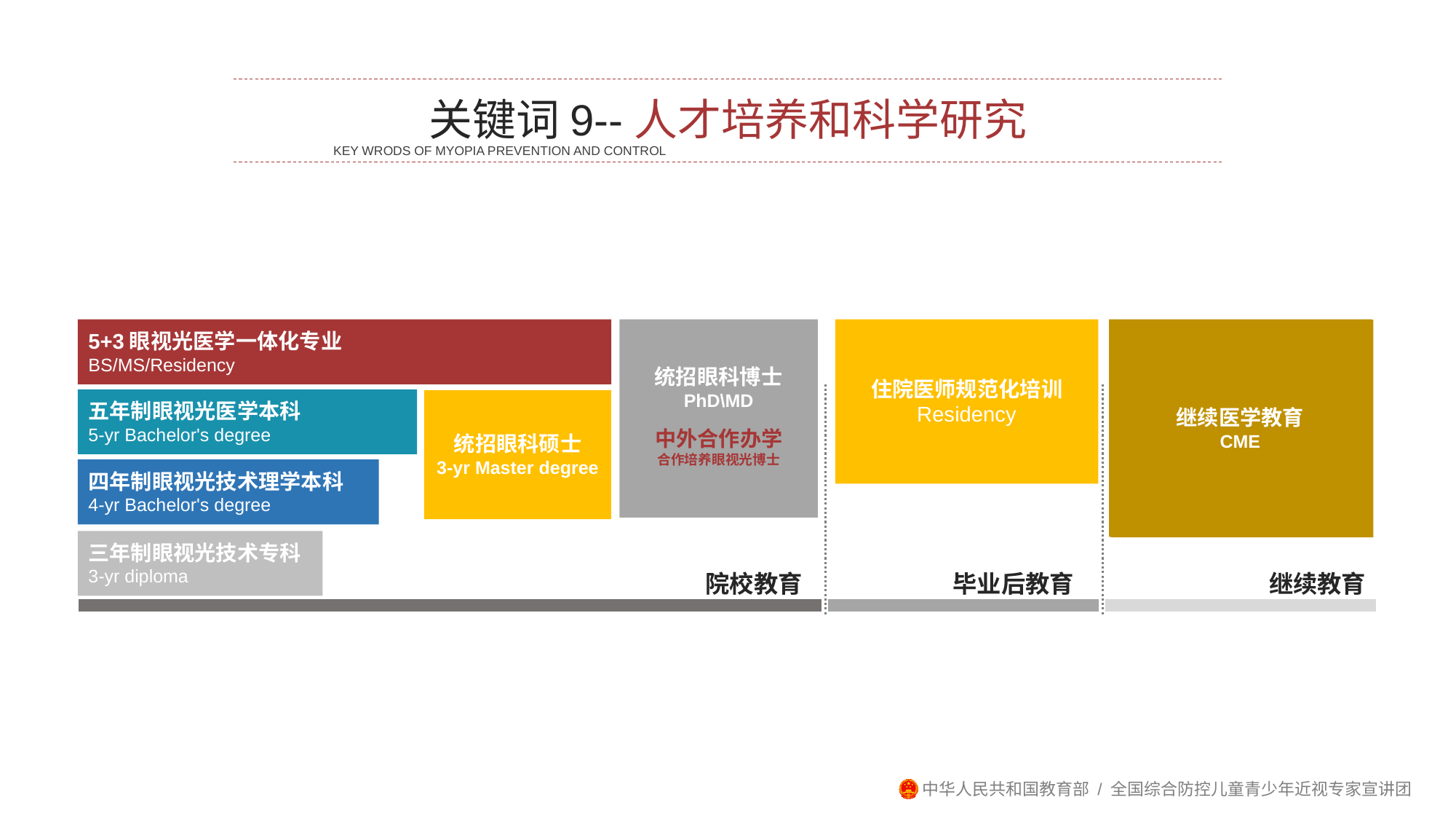

关键词9--人才培养和科学研究
KEY WRODS OF MYOPIA PREVENTION AND CONTROL

5+3眼视光医学一体化专业
BS/MS/Residency

统招眼科博士
PhD\MD
继续医学教育
CME
住院医师规范化培训
Residency

五年制眼视光医学本科
5-yr Bachelor's degree
继续医学教育
CME
中外合作办学
合作培养眼视光博士
统招眼科硕士
3-yr Master degree

四年制眼视光技术理学本科
4-yr Bachelor's degree
三年制眼视光技术专科
3-yr diploma
院校教育
毕业后教育
继续教育